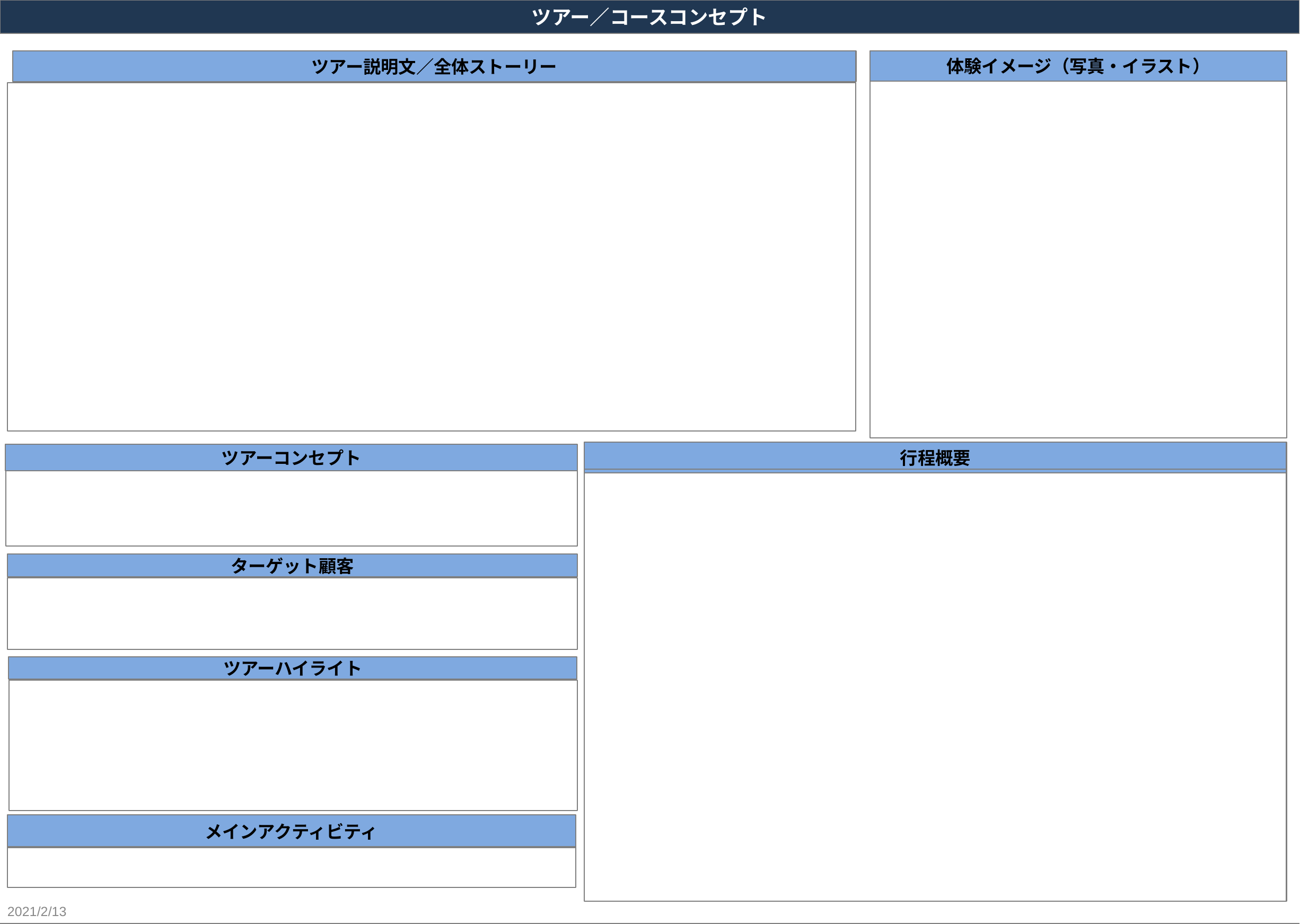

ツアー／コースコンセプト

ツアー説明文／全体ストーリー
体験イメージ（写真・イラスト）

行程概要
ツアーコンセプト

ターゲット顧客

ツアーハイライト

メインアクティビティ

2021/2/13